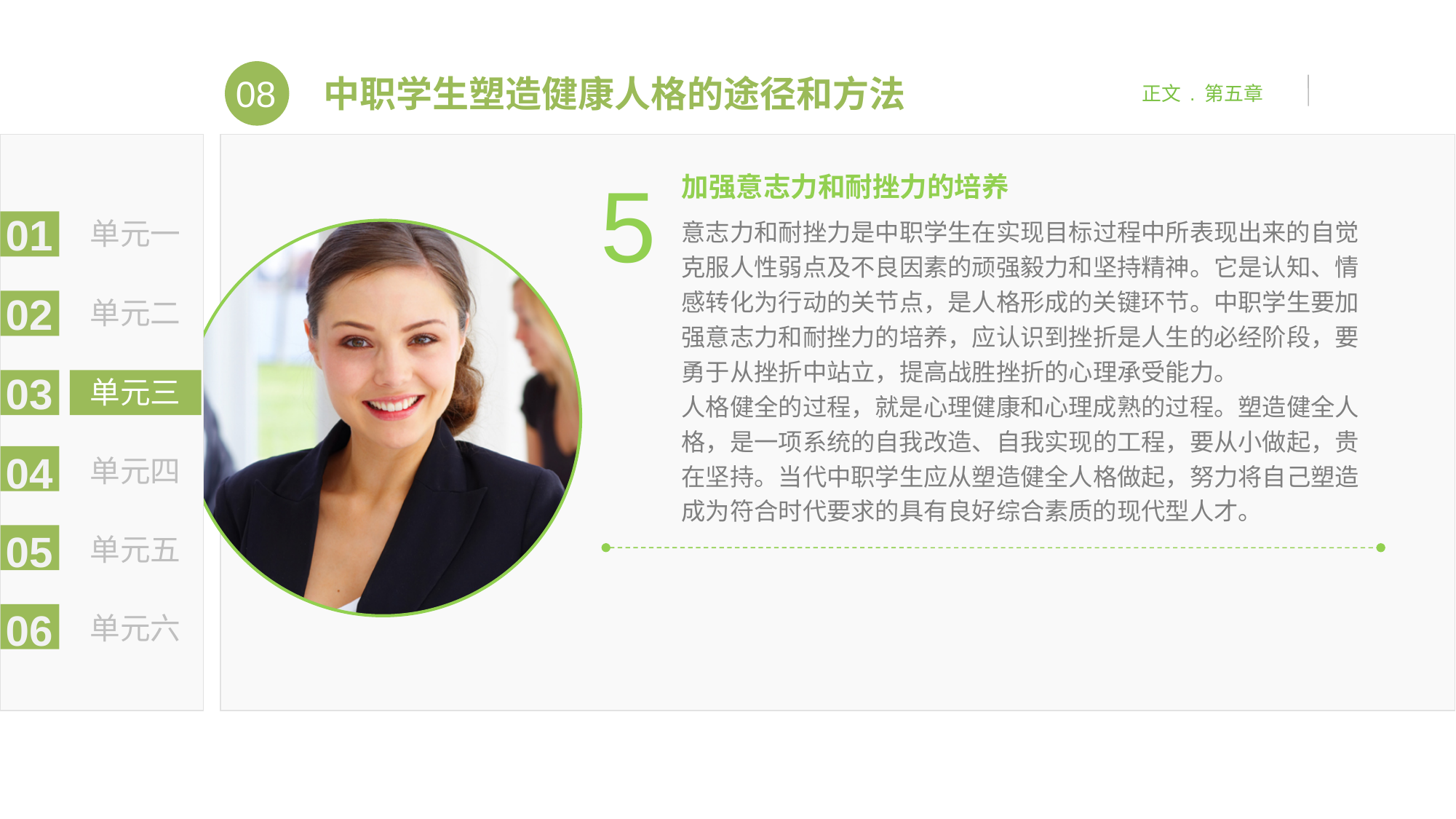

08
中职学生塑造健康人格的途径和方法

正文 . 第五章

01
单元一

02
单元二

03
单元三

04

单元四
05

单元五
06

单元六

5
加强意志力和耐挫力的培养
意志力和耐挫力是中职学生在实现目标过程中所表现出来的自觉克服人性弱点及不良因素的顽强毅力和坚持精神。它是认知、情感转化为行动的关节点，是人格形成的关键环节。中职学生要加强意志力和耐挫力的培养，应认识到挫折是人生的必经阶段，要勇于从挫折中站立，提高战胜挫折的心理承受能力。
人格健全的过程，就是心理健康和心理成熟的过程。塑造健全人格，是一项系统的自我改造、自我实现的工程，要从小做起，贵在坚持。当代中职学生应从塑造健全人格做起，努力将自己塑造成为符合时代要求的具有良好综合素质的现代型人才。